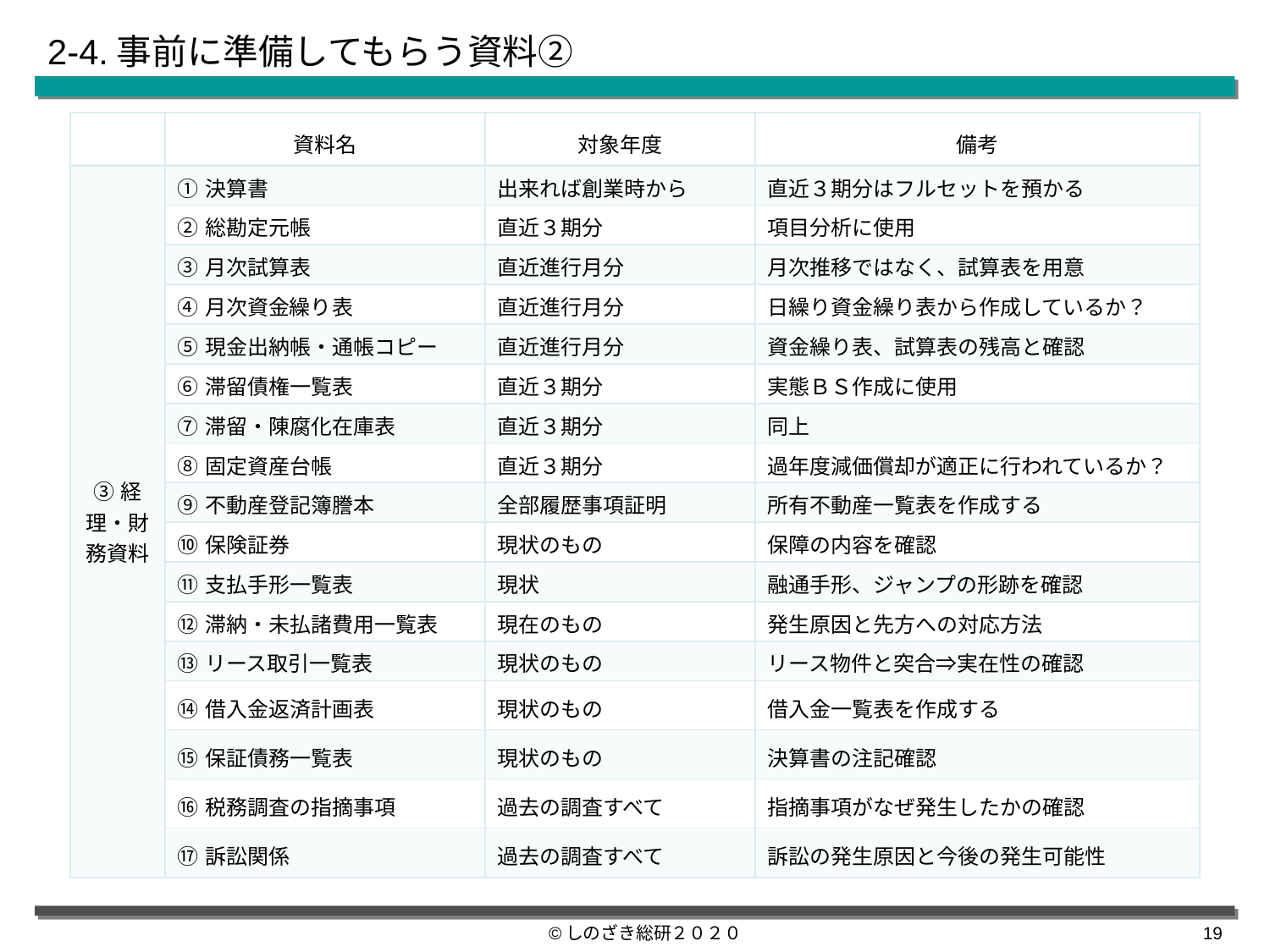

2-4.事前に準備してもらう資料②
|  | 資料名 | 対象年度 | 備考 |
| --- | --- | --- | --- |
| ③経理・財務資料 | ①決算書 | 出来れば創業時から | 直近３期分はフルセットを預かる |
|  | ②総勘定元帳 | 直近３期分 | 項目分析に使用 |
|  | ③月次試算表 | 直近進行月分 | 月次推移ではなく、試算表を用意 |
|  | ④月次資金繰り表 | 直近進行月分 | 日繰り資金繰り表から作成しているか？ |
|  | ⑤現金出納帳・通帳コピー | 直近進行月分 | 資金繰り表、試算表の残高と確認 |
|  | ⑥滞留債権一覧表 | 直近３期分 | 実態ＢＳ作成に使用 |
|  | ⑦滞留・陳腐化在庫表 | 直近３期分 | 同上 |
|  | ⑧固定資産台帳 | 直近３期分 | 過年度減価償却が適正に行われているか？ |
|  | ⑨不動産登記簿謄本 | 全部履歴事項証明 | 所有不動産一覧表を作成する |
|  | ⑩保険証券 | 現状のもの | 保障の内容を確認 |
|  | ⑪支払手形一覧表 | 現状 | 融通手形、ジャンプの形跡を確認 |
|  | ⑫滞納・未払諸費用一覧表 | 現在のもの | 発生原因と先方への対応方法 |
|  | ⑬リース取引一覧表 | 現状のもの | リース物件と突合⇒実在性の確認 |
|  | ⑭借入金返済計画表 | 現状のもの | 借入金一覧表を作成する |
|  | ⑮保証債務一覧表 | 現状のもの | 決算書の注記確認 |
|  | ⑯税務調査の指摘事項 | 過去の調査すべて | 指摘事項がなぜ発生したかの確認 |
|  | ⑰訴訟関係 | 過去の調査すべて | 訴訟の発生原因と今後の発生可能性 |
©しのざき総研２０２０
19